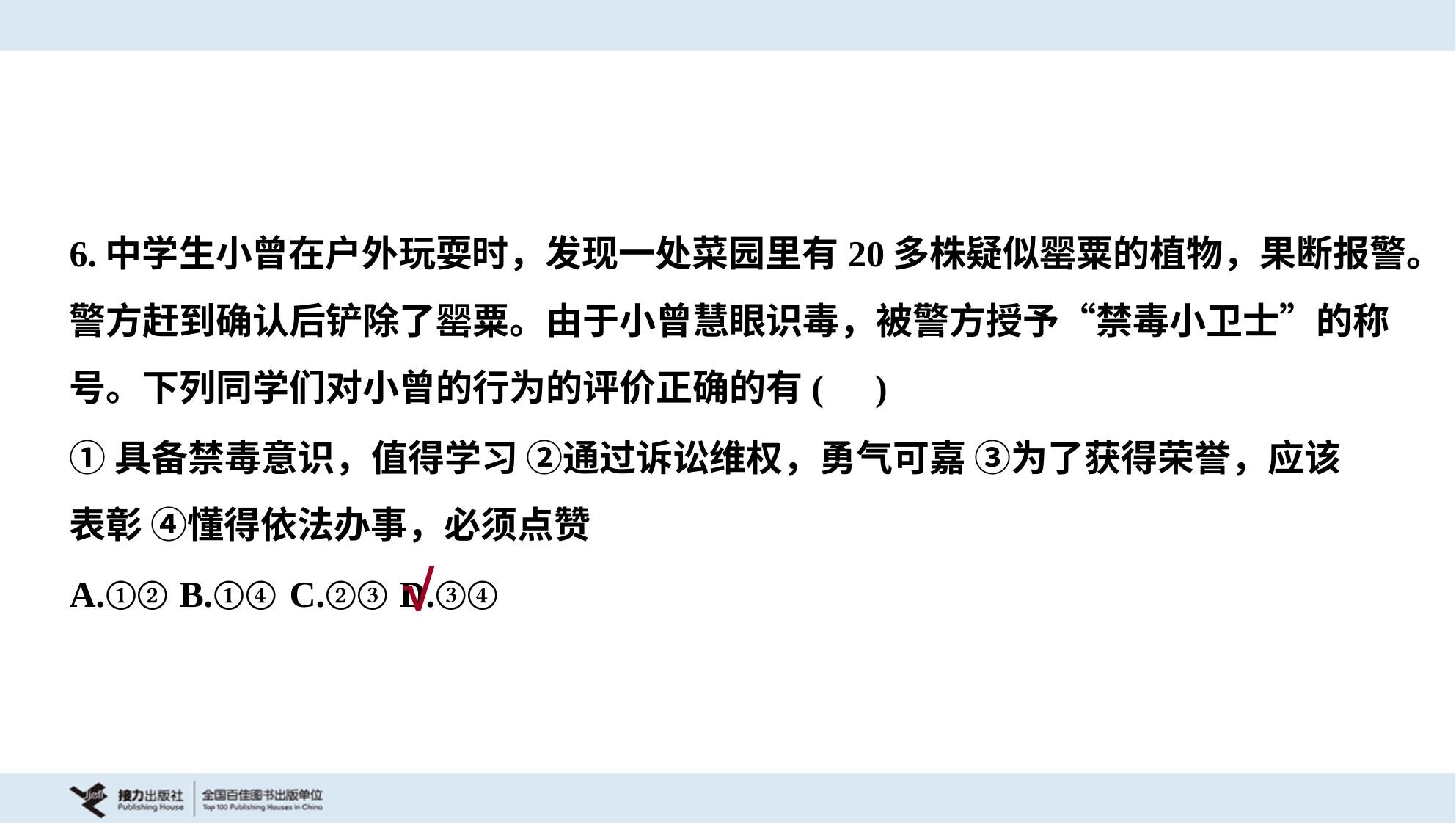

6.中学生小曾在户外玩耍时，发现一处菜园里有20多株疑似罂粟的植物，果断报警。
警方赶到确认后铲除了罂粟。由于小曾慧眼识毒，被警方授予“禁毒小卫士”的称
号。下列同学们对小曾的行为的评价正确的有(     )
①具备禁毒意识，值得学习 ②通过诉讼维权，勇气可嘉 ③为了获得荣誉，应该
表彰 ④懂得依法办事，必须点赞
A.①②	B.①④	C.②③	D.③④
√